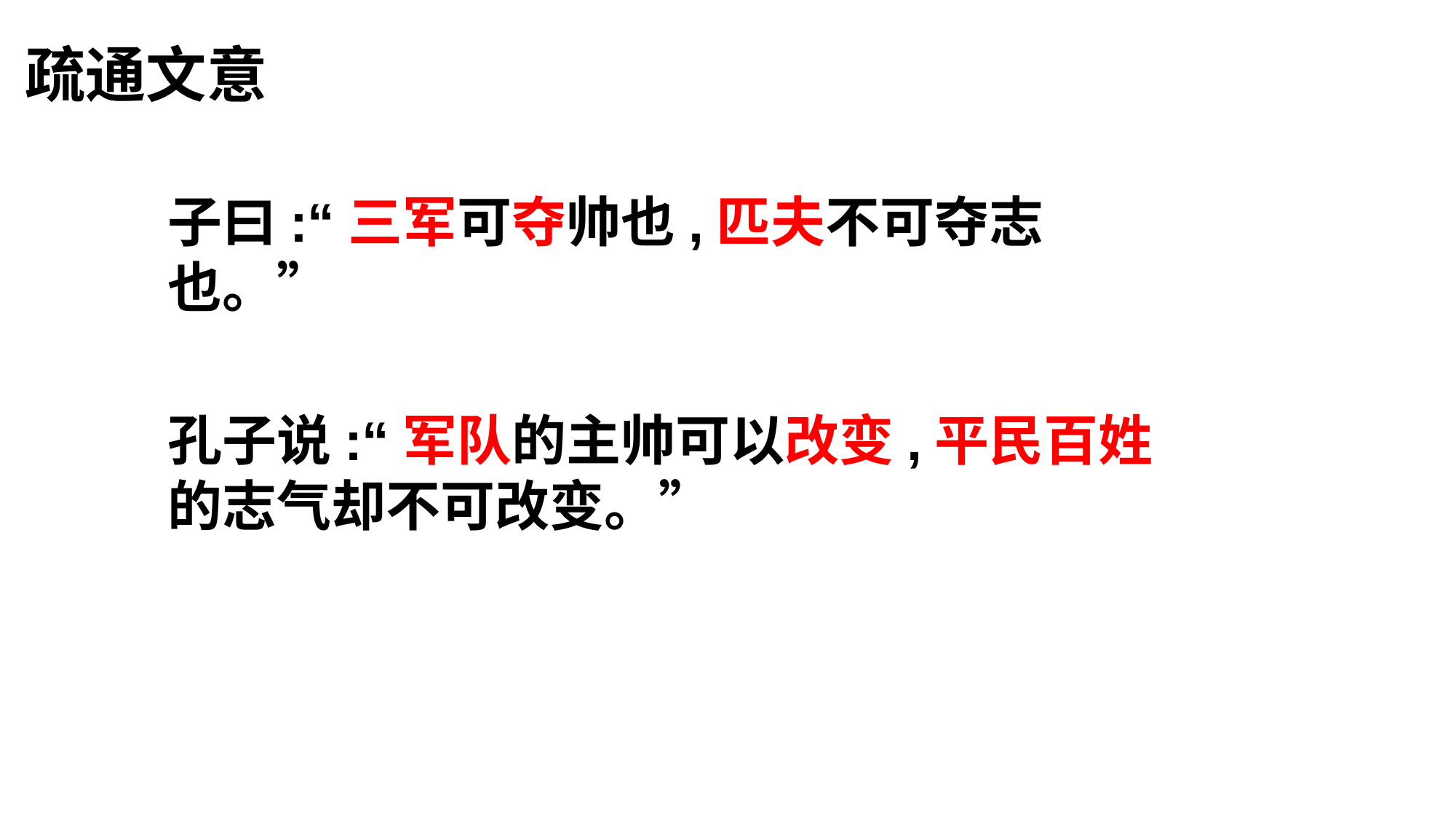

疏通文意
子曰:“三军可夺帅也,匹夫不可夺志也。”

孔子说:“军队的主帅可以改变,平民百姓的志气却不可改变。”